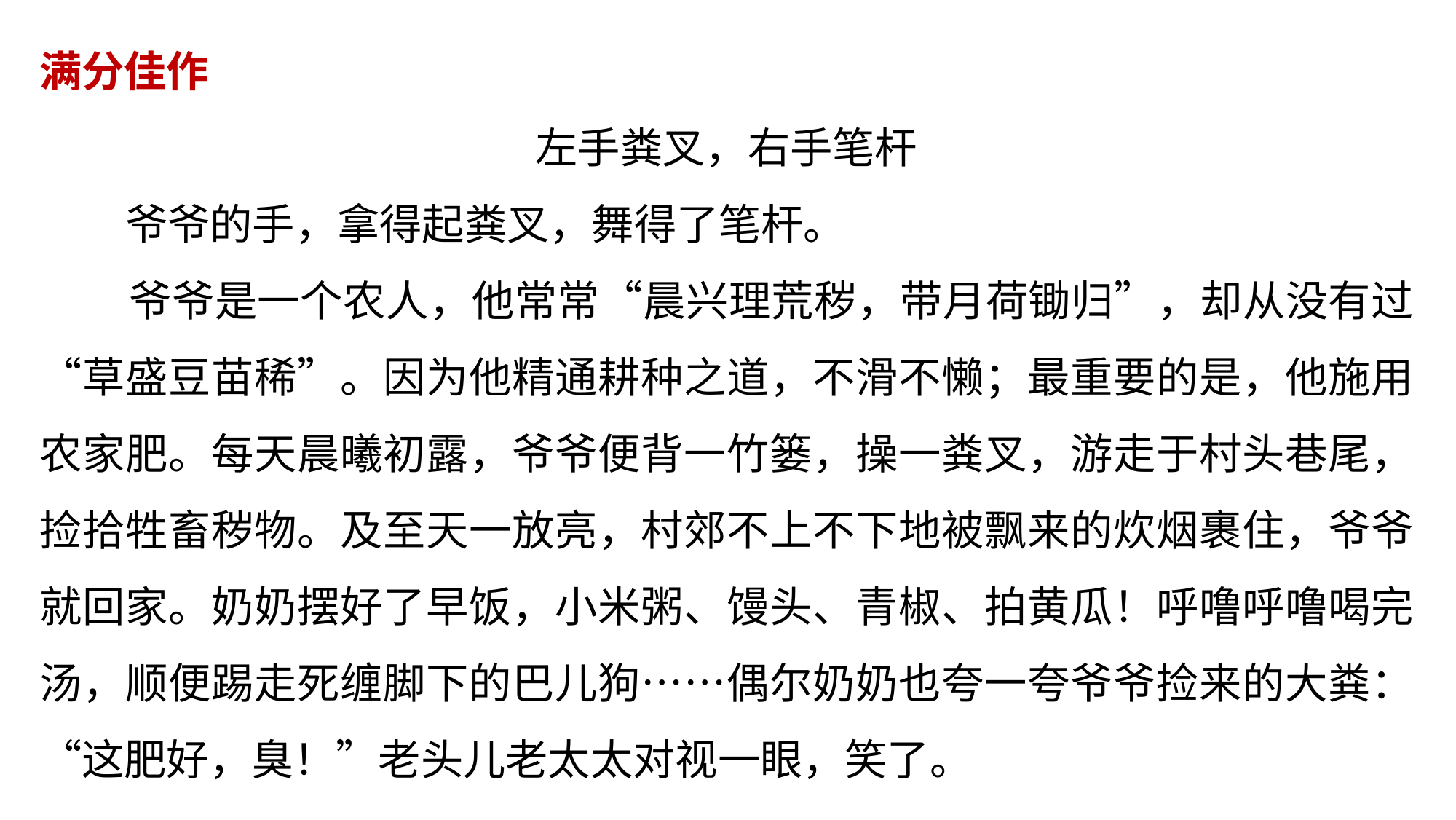

满分佳作
左手粪叉，右手笔杆
        爷爷的手，拿得起粪叉，舞得了笔杆。
        爷爷是一个农人，他常常“晨兴理荒秽，带月荷锄归”，却从没有过“草盛豆苗稀”。因为他精通耕种之道，不滑不懒；最重要的是，他施用农家肥。每天晨曦初露，爷爷便背一竹篓，操一粪叉，游走于村头巷尾，捡拾牲畜秽物。及至天一放亮，村郊不上不下地被飘来的炊烟裹住，爷爷就回家。奶奶摆好了早饭，小米粥、馒头、青椒、拍黄瓜！呼噜呼噜喝完汤，顺便踢走死缠脚下的巴儿狗……偶尔奶奶也夸一夸爷爷捡来的大粪：“这肥好，臭！”老头儿老太太对视一眼，笑了。